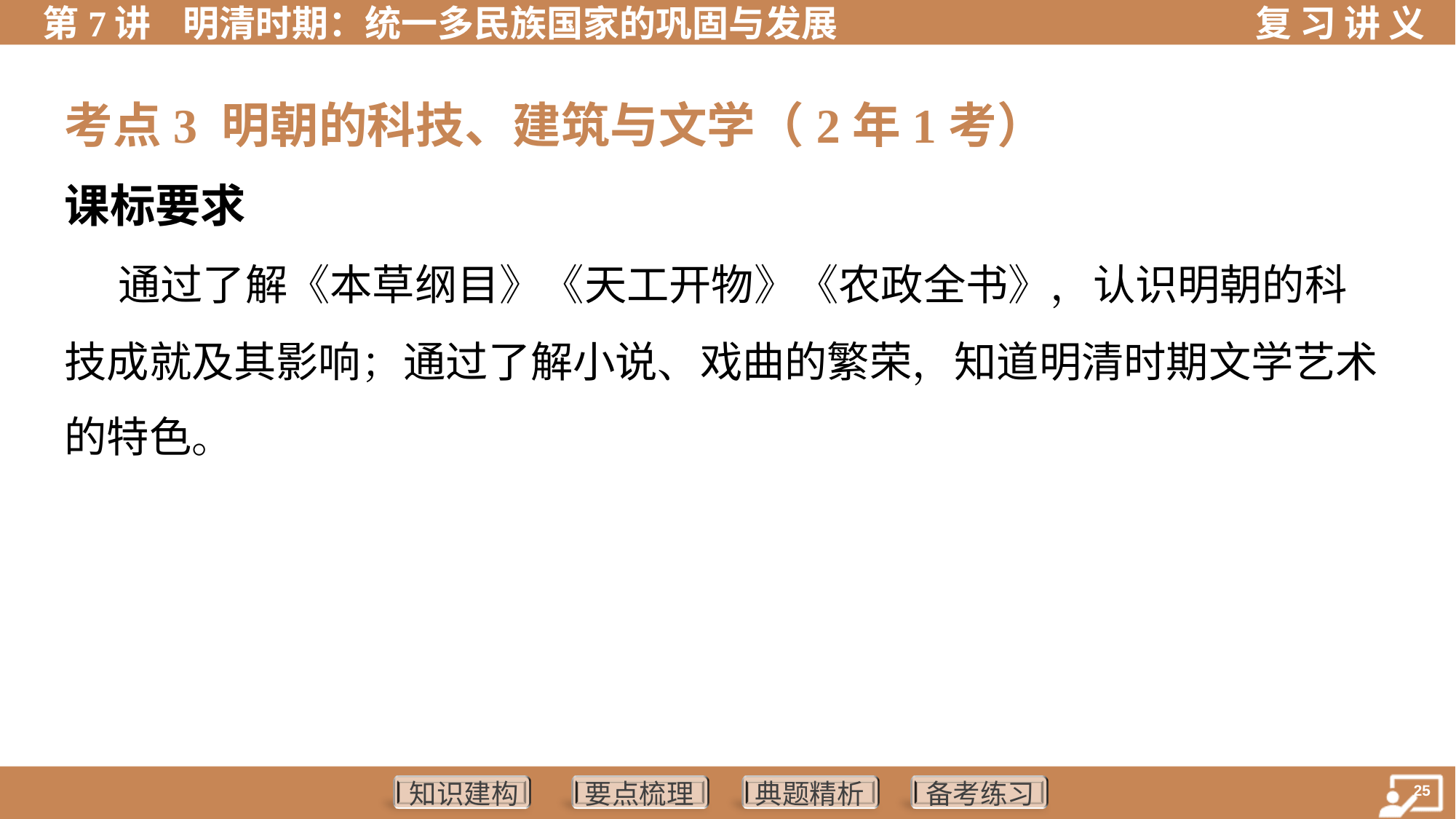

考点3 明朝的科技、建筑与文学（2年1考）
课标要求
    通过了解《本草纲目》《天工开物》《农政全书》，认识明朝的科
技成就及其影响；通过了解小说、戏曲的繁荣，知道明清时期文学艺术
的特色。